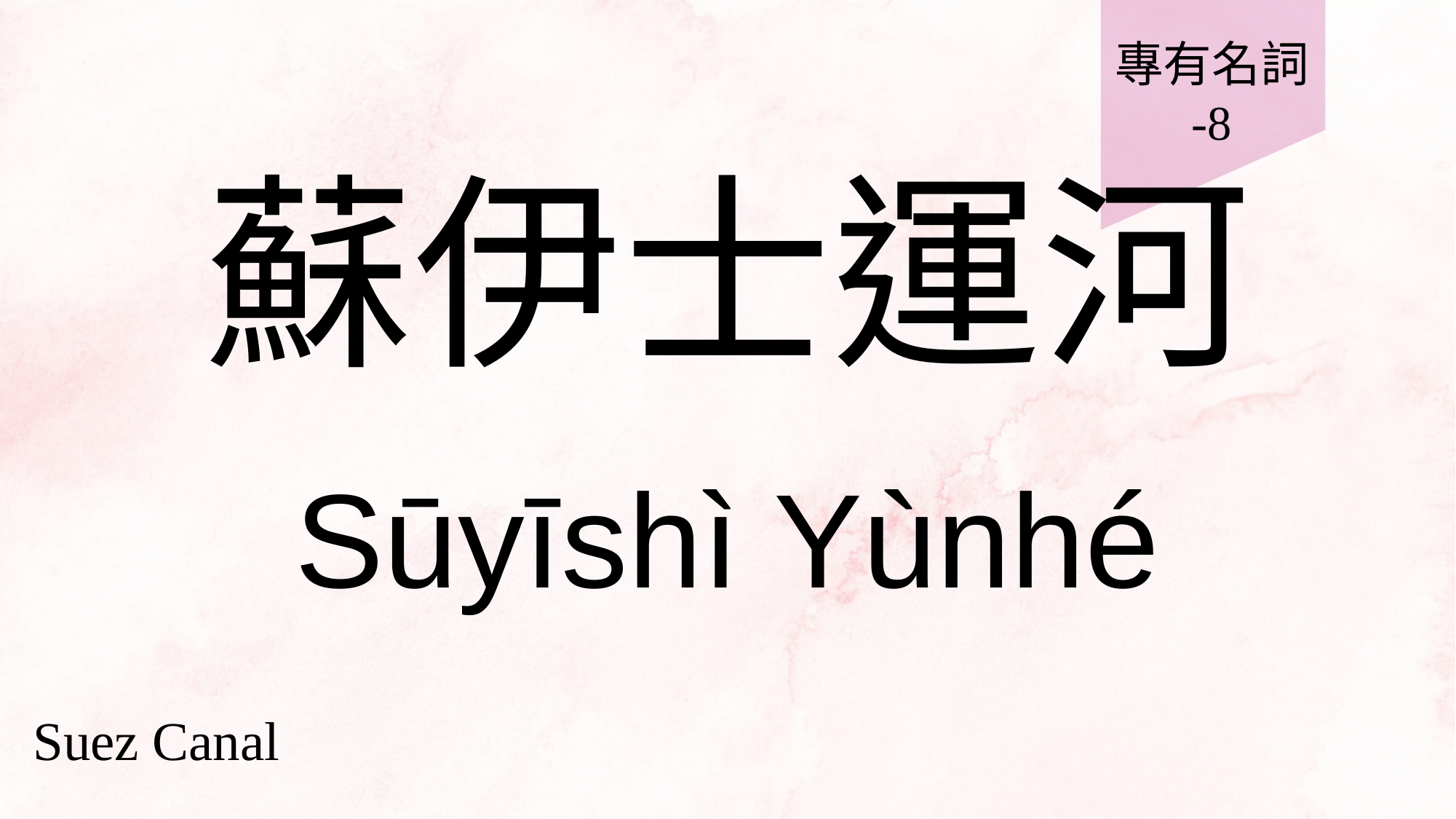

專有名詞
-8
# 蘇伊士運河
Sūyīshì Yùnhé
Suez Canal